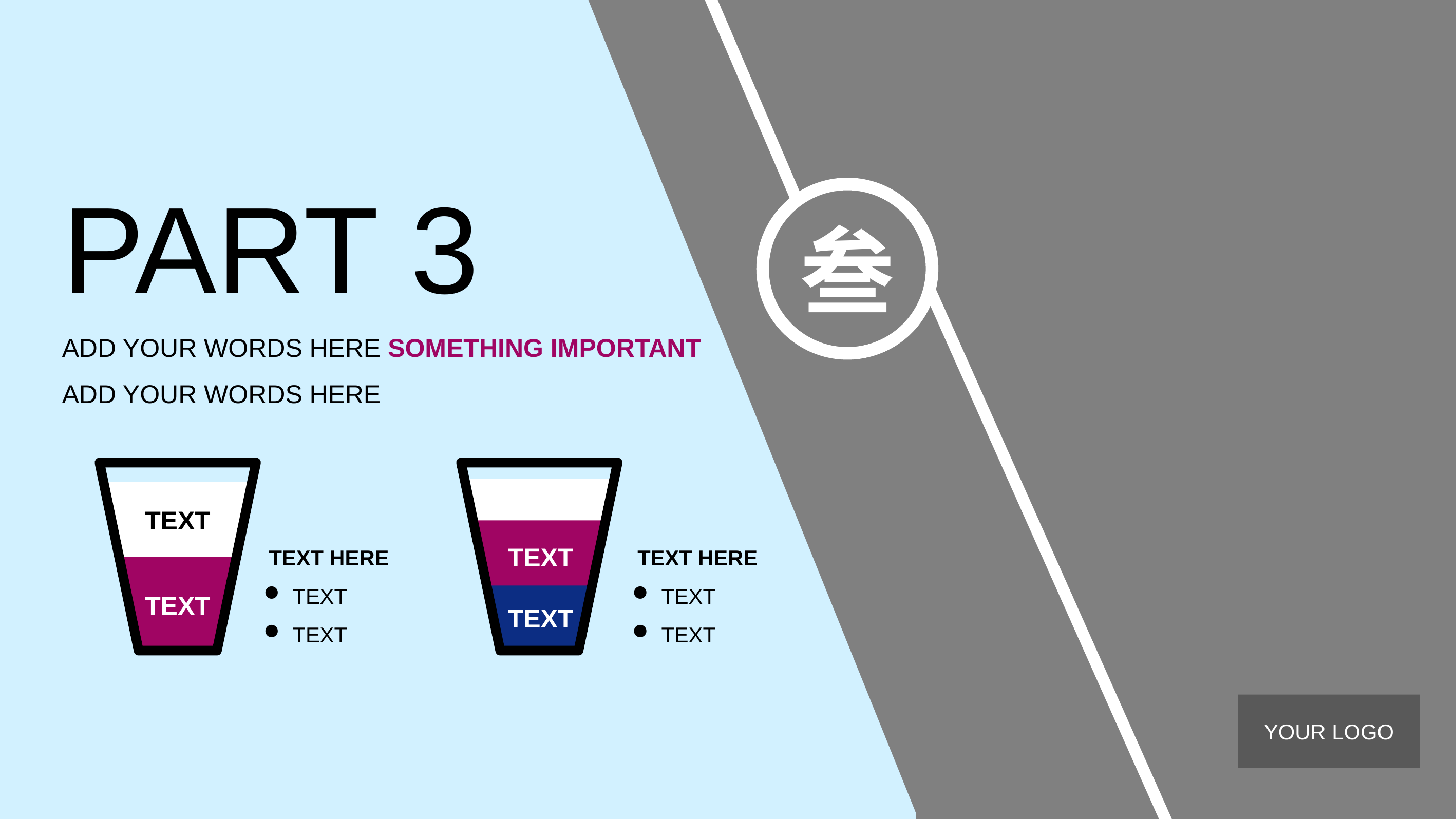

PART 3
叁
ADD YOUR WORDS HERE SOMETHING IMPORTANT
ADD YOUR WORDS HERE

TEXT

TEXT

TEXT

TEXT
TEXT HERE
TEXT
TEXT
TEXT HERE
TEXT
TEXT
YOUR LOGO